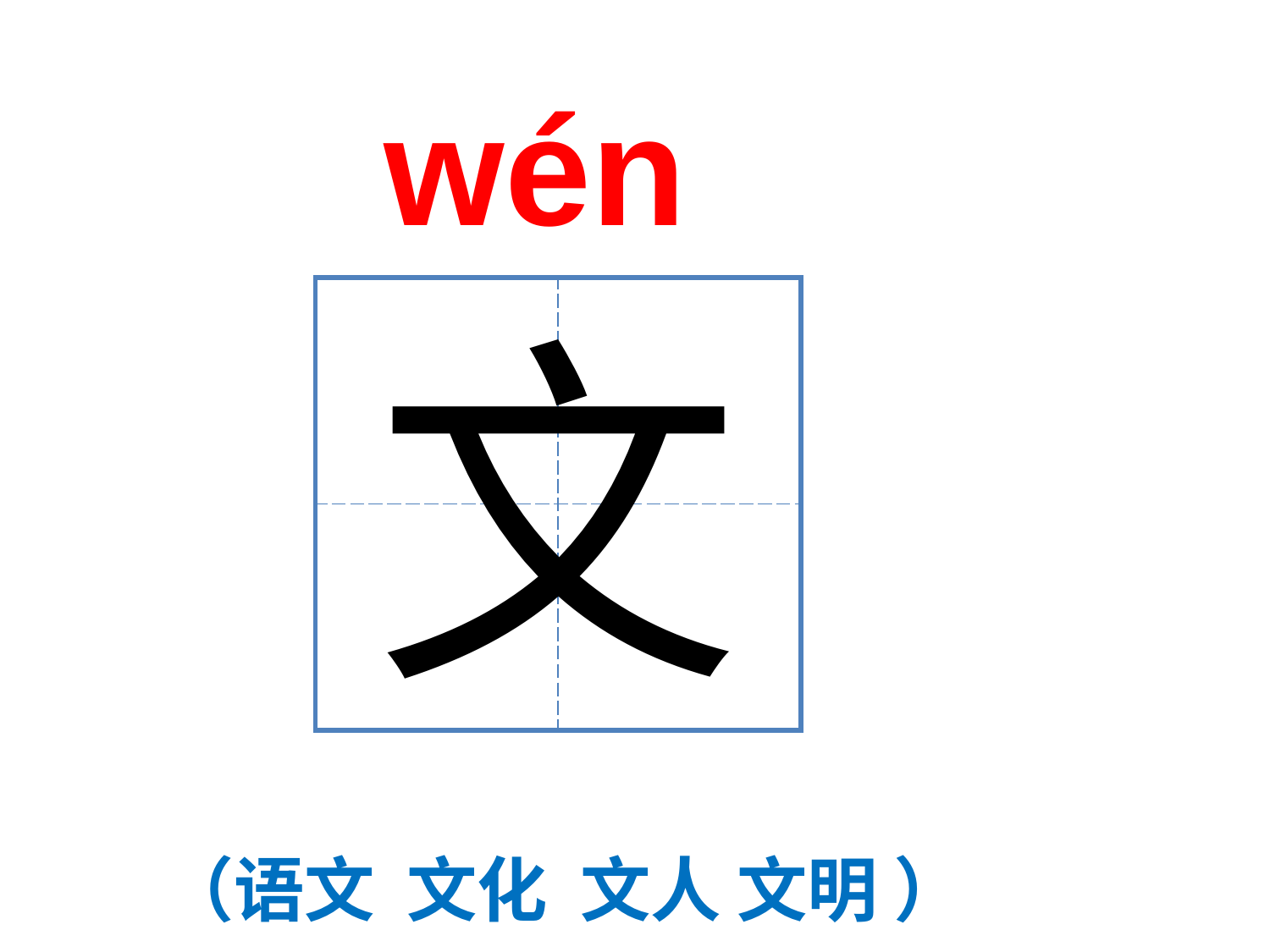

wén
|  |  |
| --- | --- |
|  |  |
文
（语文  文化  文人 文明 ）